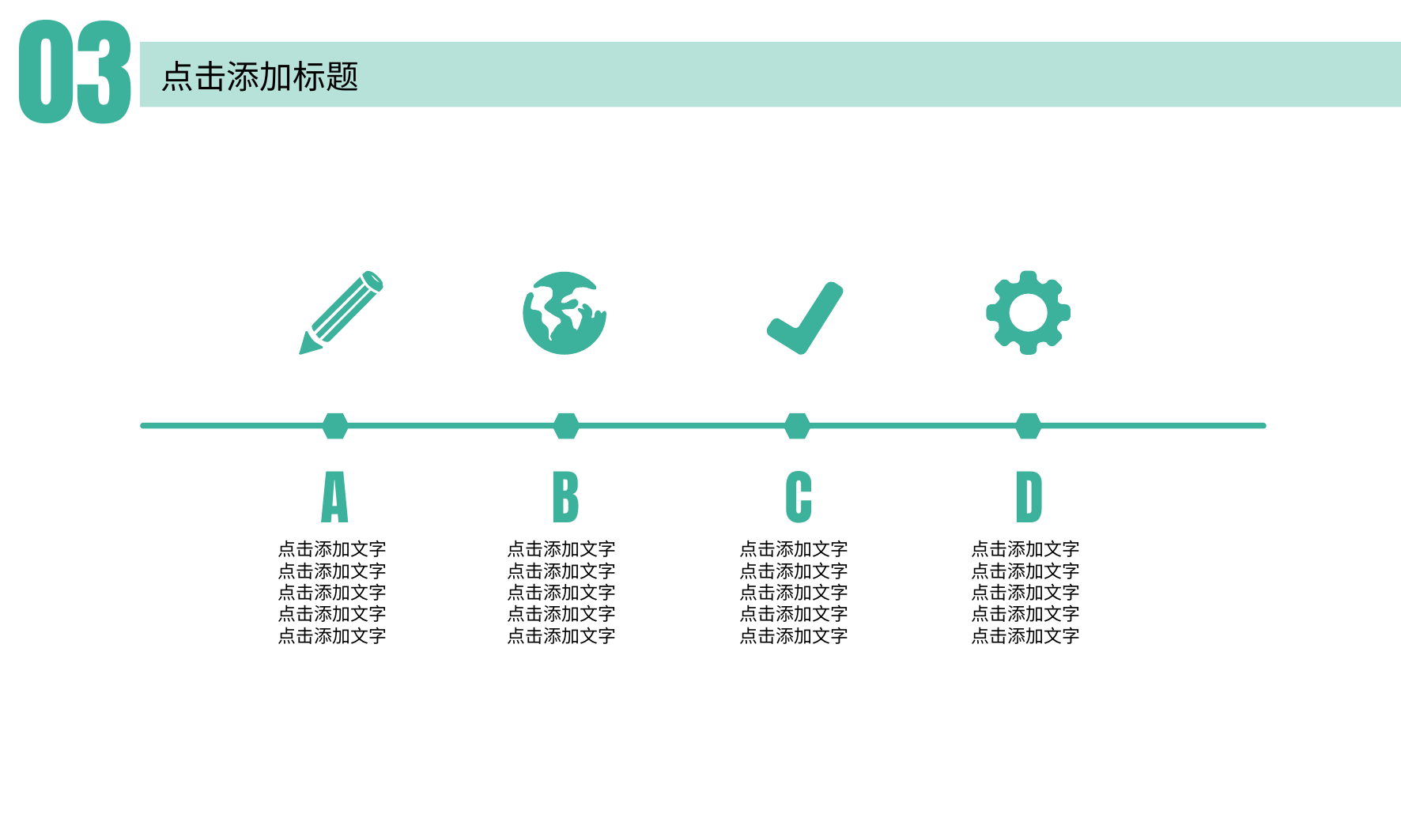

03

点击添加标题

A
B
C
D
点击添加文字
点击添加文字
点击添加文字
点击添加文字
点击添加文字
点击添加文字
点击添加文字
点击添加文字
点击添加文字
点击添加文字
点击添加文字
点击添加文字
点击添加文字
点击添加文字
点击添加文字
点击添加文字
点击添加文字
点击添加文字
点击添加文字
点击添加文字